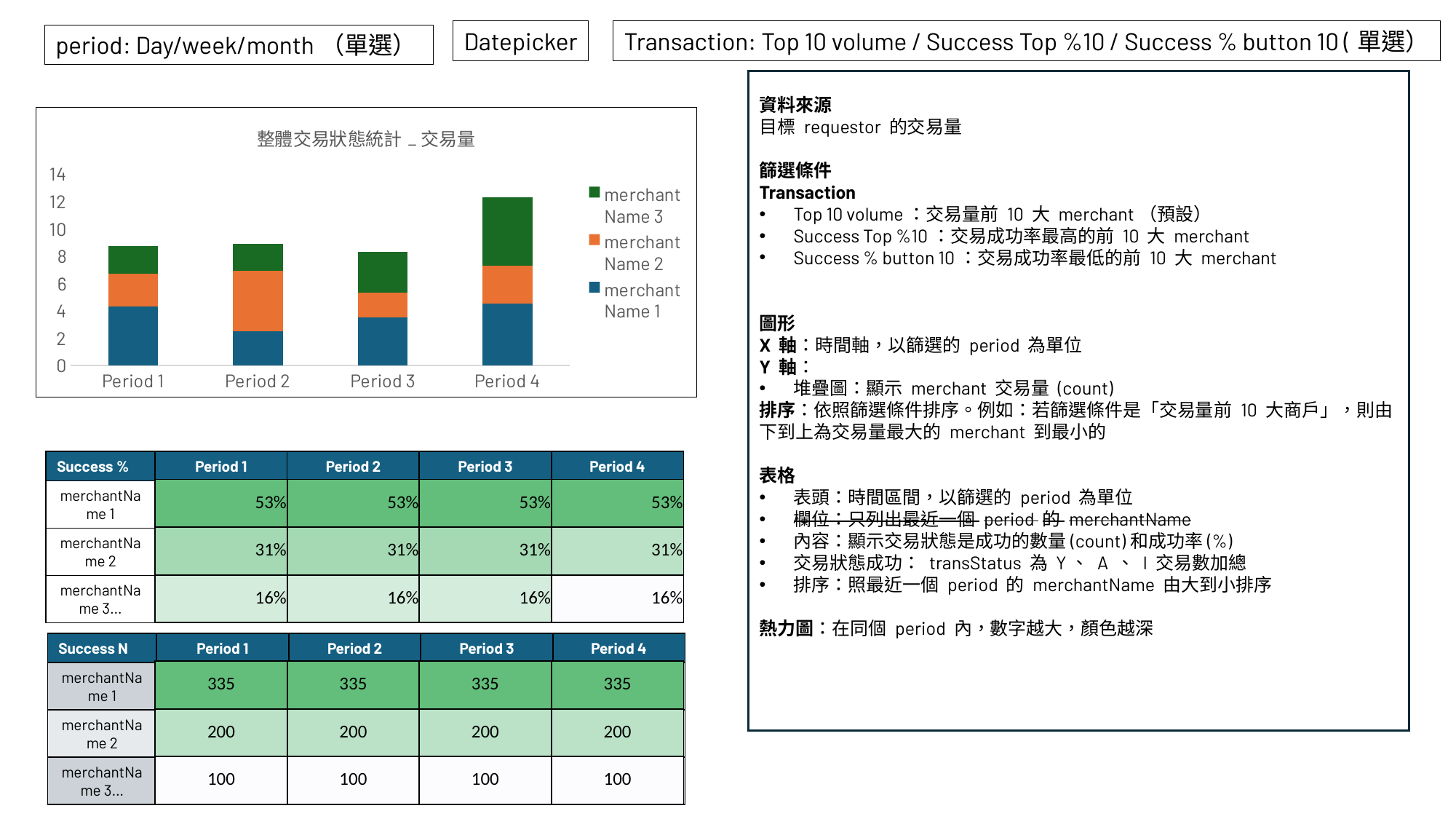

Datepicker
Transaction: Top 10 volume / Success Top %10 / Success % button 10 (單選）
period: Day/week/month（單選）

資料來源
目標 requestor 的交易量

篩選條件
Transaction
Top 10 volume：交易量前 10 大 merchant（預設）
Success Top %10：交易成功率最高的前 10 大 merchant
Success % button 10：交易成功率最低的前 10 大 merchant

圖形
X 軸：時間軸，以篩選的 period 為單位
Y 軸：
堆疊圖：顯示 merchant 交易量 (count)
排序：依照篩選條件排序。例如：若篩選條件是「交易量前 10 大商戶」，則由下到上為交易量最大的 merchant 到最小的

表格
表頭：時間區間，以篩選的 period 為單位
欄位：只列出最近一個 period 的 merchantName
內容：顯示交易狀態是成功的數量(count)和成功率(%)
交易狀態成功： transStatus 為 Y、 A 、 I 交易數加總
排序：照最近一個 period 的 merchantName 由大到小排序

熱力圖：在同個 period 內，數字越大，顏色越深

### Chart: 整體交易狀態統計_交易量

| Category | merchant
Name 1 | merchant
Name 2 | merchant
Name 3 |
|---|---|---|---|
| Period 1 | 4.3 | 2.4 | 2.0 |
| Period 2 | 2.5 | 4.4 | 2.0 |
| Period 3 | 3.5 | 1.8 | 3.0 |
| Period 4 | 4.5 | 2.8 | 5.0 |
| Success % | Period 1 | Period 2 | Period 3 | Period 4 |
| --- | --- | --- | --- | --- |
| merchantName 1 |  |  |  |  |
| merchantName 2 |  |  |  |  |
| merchantName 3… |  |  |  |  |
| 53% | 53% | 53% | 53% |
| --- | --- | --- | --- |
| 31% | 31% | 31% | 31% |
| 16% | 16% | 16% | 16% |
| Success N | Period 1 | Period 2 | Period 3 | Period 4 |
| --- | --- | --- | --- | --- |
| merchantName 1 |  |  |  |  |
| merchantName 2 |  |  |  |  |
| merchantName 3… |  |  |  |  |
| 335 | 335 | 335 | 335 |
| --- | --- | --- | --- |
| 200 | 200 | 200 | 200 |
| 100 | 100 | 100 | 100 |